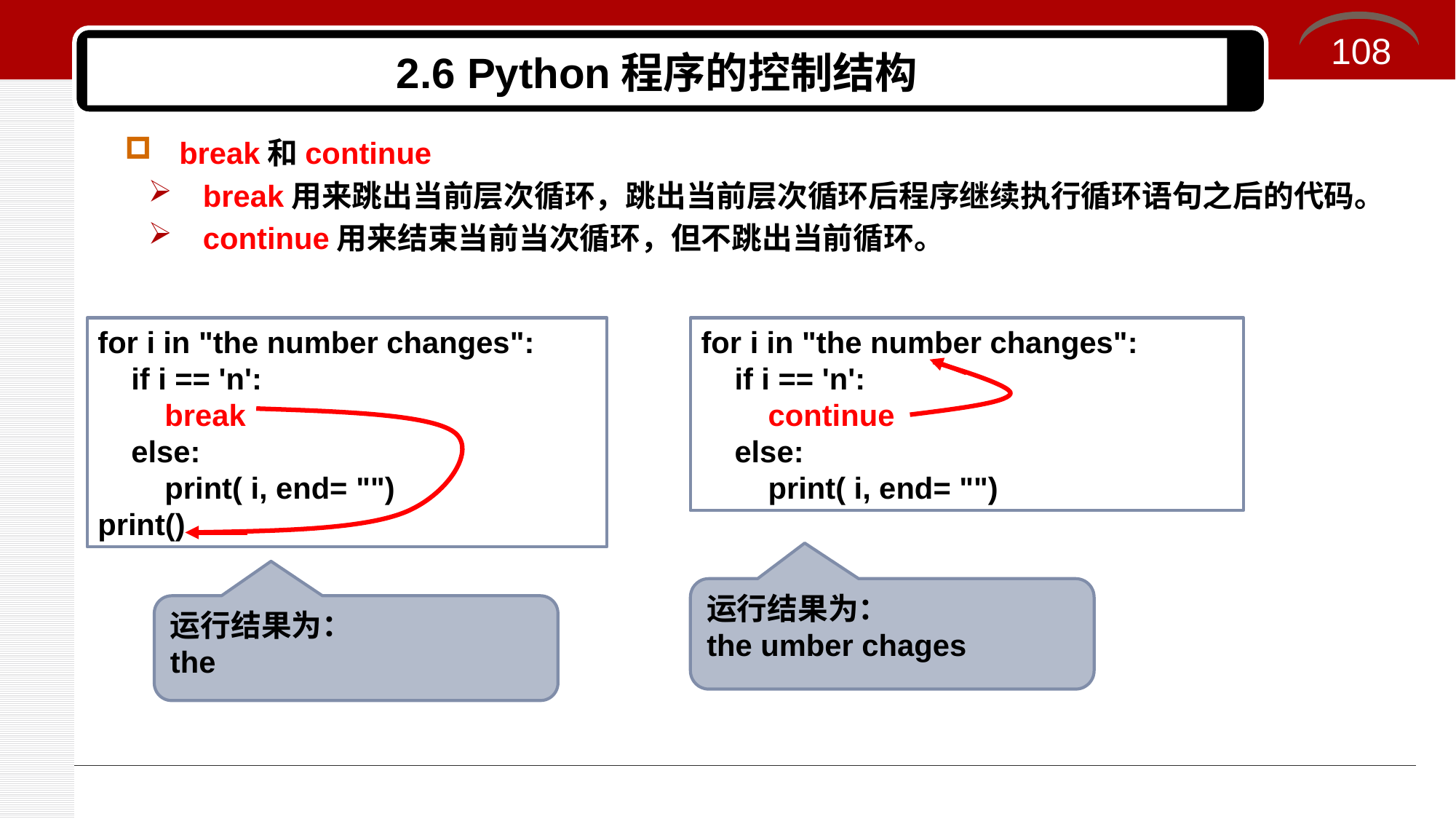

108
# 2.6 Python程序的控制结构
break和continue
break用来跳出当前层次循环，跳出当前层次循环后程序继续执行循环语句之后的代码。
continue用来结束当前当次循环，但不跳出当前循环。

for i in "the number changes":
    if i == 'n':
        break
    else:
        print( i, end= "")
print()
for i in "the number changes":
    if i == 'n':
        continue
    else:
        print( i, end= "")

运行结果为：
the umber chages
运行结果为：
the